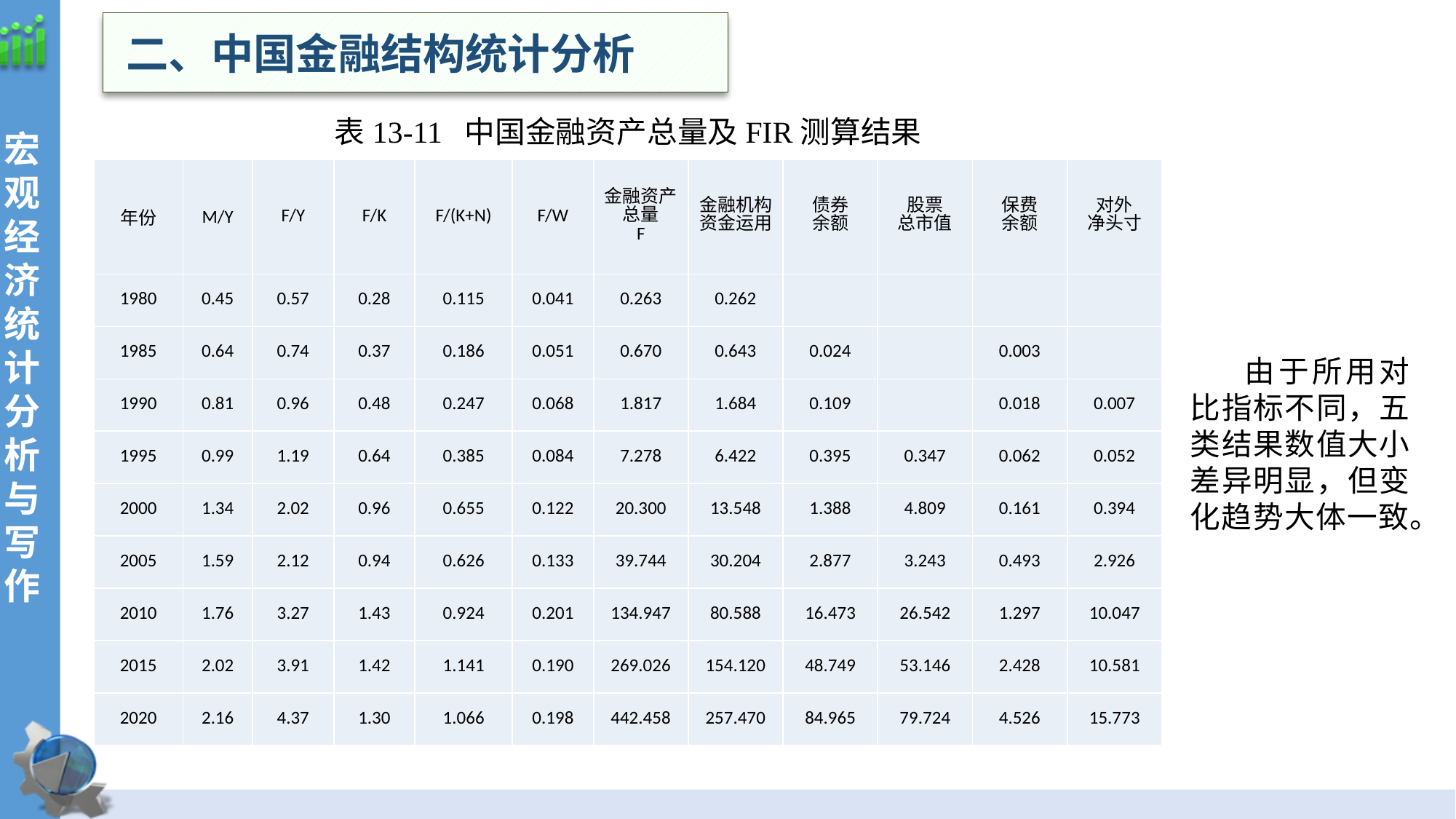

二、中国金融结构统计分析
表13-11  中国金融资产总量及FIR测算结果
| 年份 | M/Y | F/Y | F/K | F/(K+N) | F/W | 金融资产总量 F | 金融机构资金运用 | 债券 余额 | 股票 总市值 | 保费 余额 | 对外 净头寸 |
| --- | --- | --- | --- | --- | --- | --- | --- | --- | --- | --- | --- |
| 1980 | 0.45 | 0.57 | 0.28 | 0.115 | 0.041 | 0.263 | 0.262 |  |  |  |  |
| 1985 | 0.64 | 0.74 | 0.37 | 0.186 | 0.051 | 0.670 | 0.643 | 0.024 |  | 0.003 |  |
| 1990 | 0.81 | 0.96 | 0.48 | 0.247 | 0.068 | 1.817 | 1.684 | 0.109 |  | 0.018 | 0.007 |
| 1995 | 0.99 | 1.19 | 0.64 | 0.385 | 0.084 | 7.278 | 6.422 | 0.395 | 0.347 | 0.062 | 0.052 |
| 2000 | 1.34 | 2.02 | 0.96 | 0.655 | 0.122 | 20.300 | 13.548 | 1.388 | 4.809 | 0.161 | 0.394 |
| 2005 | 1.59 | 2.12 | 0.94 | 0.626 | 0.133 | 39.744 | 30.204 | 2.877 | 3.243 | 0.493 | 2.926 |
| 2010 | 1.76 | 3.27 | 1.43 | 0.924 | 0.201 | 134.947 | 80.588 | 16.473 | 26.542 | 1.297 | 10.047 |
| 2015 | 2.02 | 3.91 | 1.42 | 1.141 | 0.190 | 269.026 | 154.120 | 48.749 | 53.146 | 2.428 | 10.581 |
| 2020 | 2.16 | 4.37 | 1.30 | 1.066 | 0.198 | 442.458 | 257.470 | 84.965 | 79.724 | 4.526 | 15.773 |

由于所用对比指标不同，五类结果数值大小差异明显，但变化趋势大体一致。